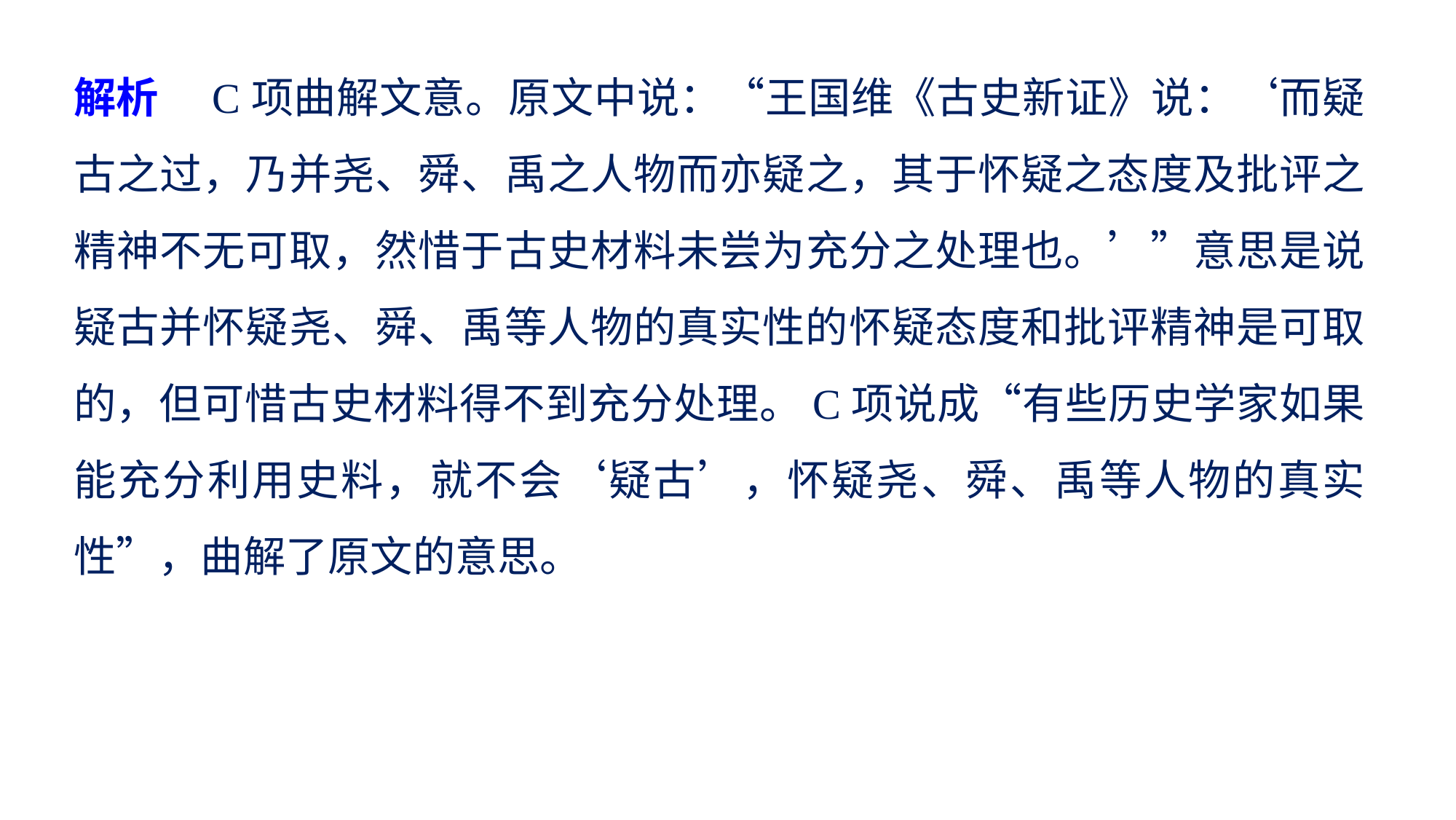

解析　C项曲解文意。原文中说：“王国维《古史新证》说：‘而疑古之过，乃并尧、舜、禹之人物而亦疑之，其于怀疑之态度及批评之精神不无可取，然惜于古史材料未尝为充分之处理也。’”意思是说疑古并怀疑尧、舜、禹等人物的真实性的怀疑态度和批评精神是可取的，但可惜古史材料得不到充分处理。C项说成“有些历史学家如果能充分利用史料，就不会‘疑古’，怀疑尧、舜、禹等人物的真实性”，曲解了原文的意思。